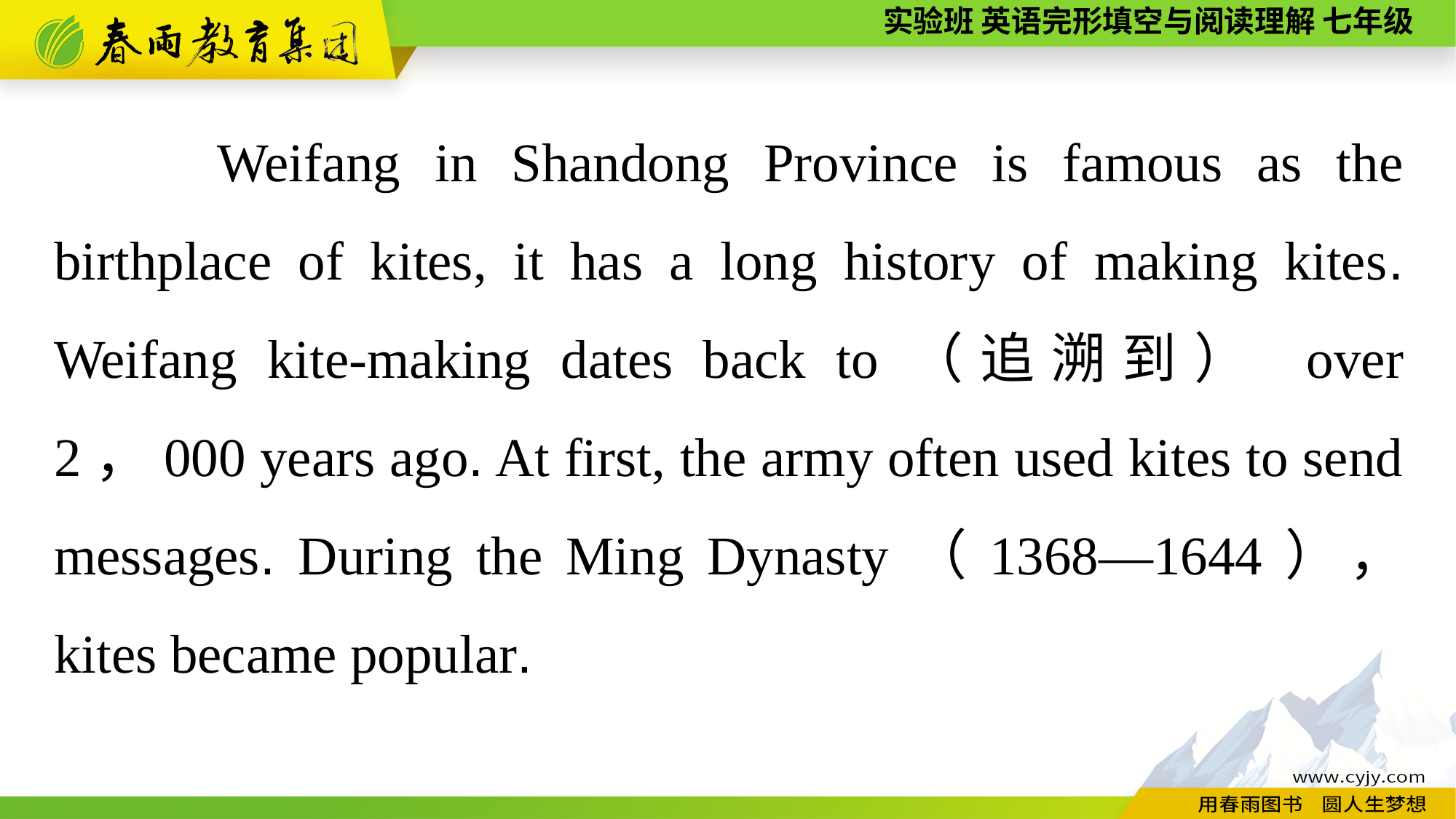

Weifang in Shandong Province is famous as the birthplace of kites, it has a long history of making kites. Weifang kite-making dates back to（追溯到） over 2，000 years ago. At first, the army often used kites to send messages. During the Ming Dynasty（1368—1644）， kites became popular.